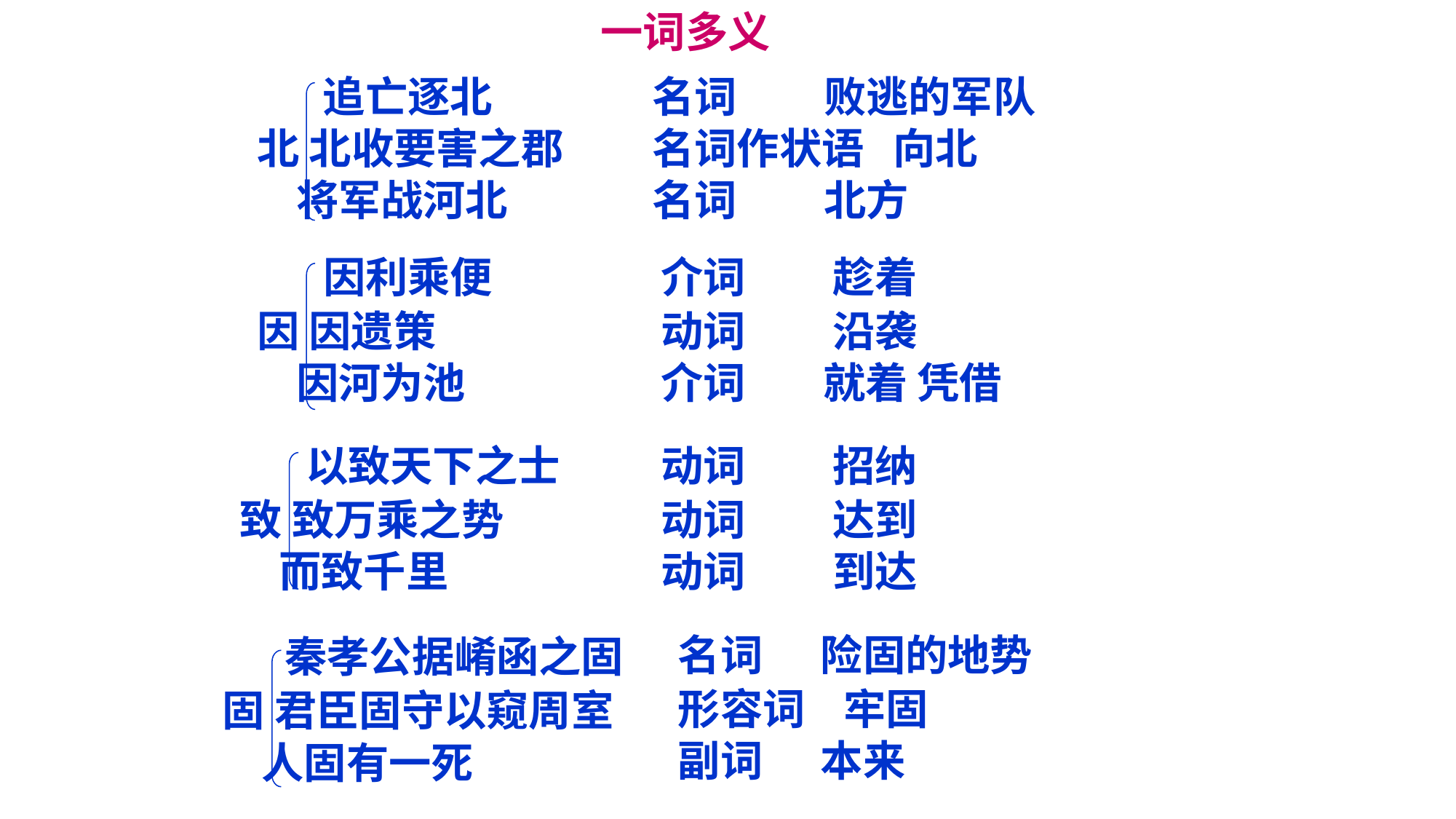

一词多义
       追亡逐北
北 北收要害之郡
   将军战河北

名词         败逃的军队
名词作状语   向北
名词         北方
       因利乘便
因 因遗策
   因河为池
介词         趁着
动词         沿袭
介词        就着 凭借

       以致天下之士
致 致万乘之势
   而致千里
动词         招纳
动词         达到
动词         到达

         秦孝公据崤函之固
固 君臣固守以窥周室
   人固有一死
名词      险固的地势
形容词    牢固
副词      本来